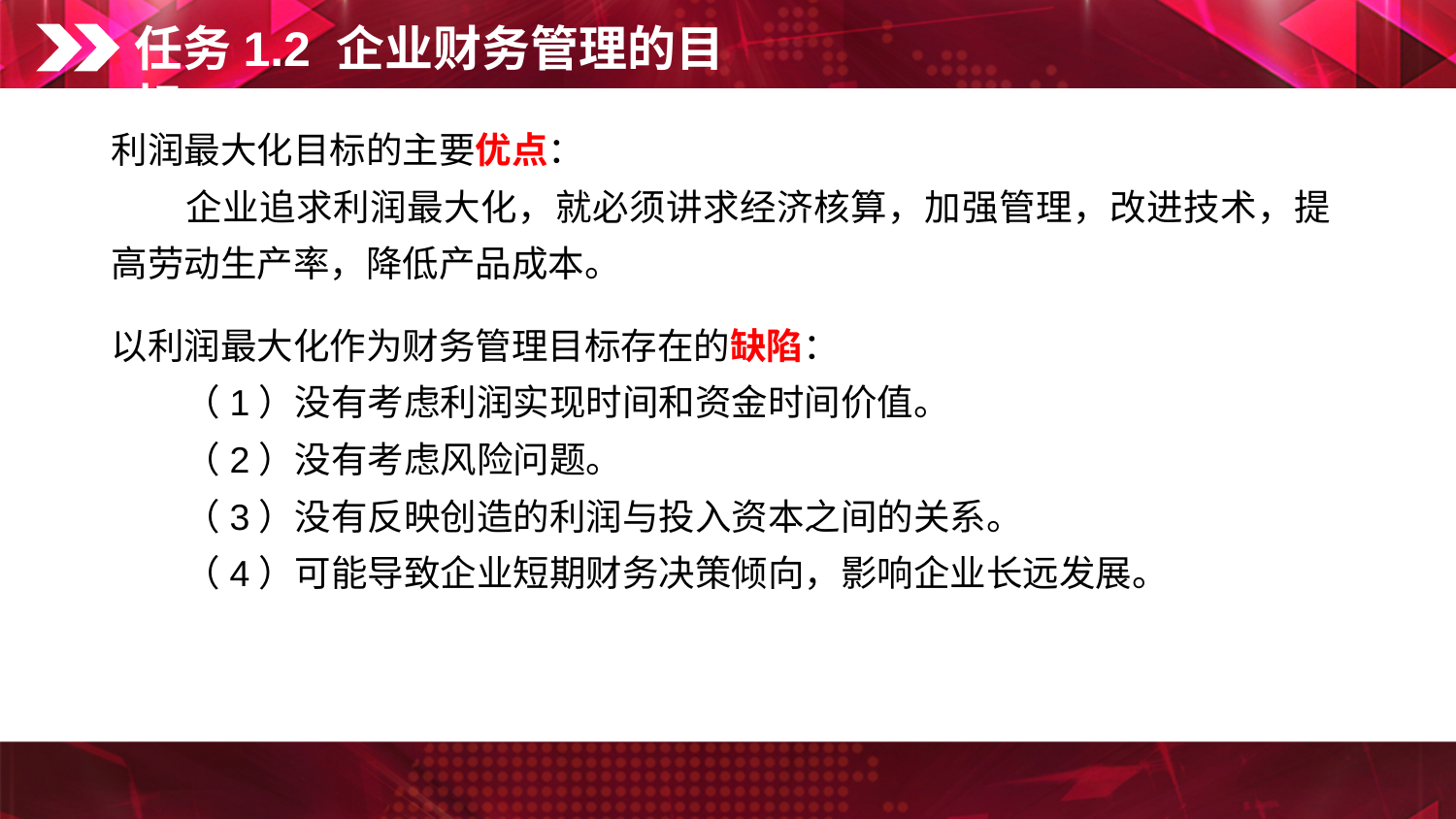

任务1.2 企业财务管理的目标

利润最大化目标的主要优点：
　　企业追求利润最大化，就必须讲求经济核算，加强管理，改进技术，提高劳动生产率，降低产品成本。
以利润最大化作为财务管理目标存在的缺陷：
　　（1）没有考虑利润实现时间和资金时间价值。
　　（2）没有考虑风险问题。
　　（3）没有反映创造的利润与投入资本之间的关系。
　　（4）可能导致企业短期财务决策倾向，影响企业长远发展。